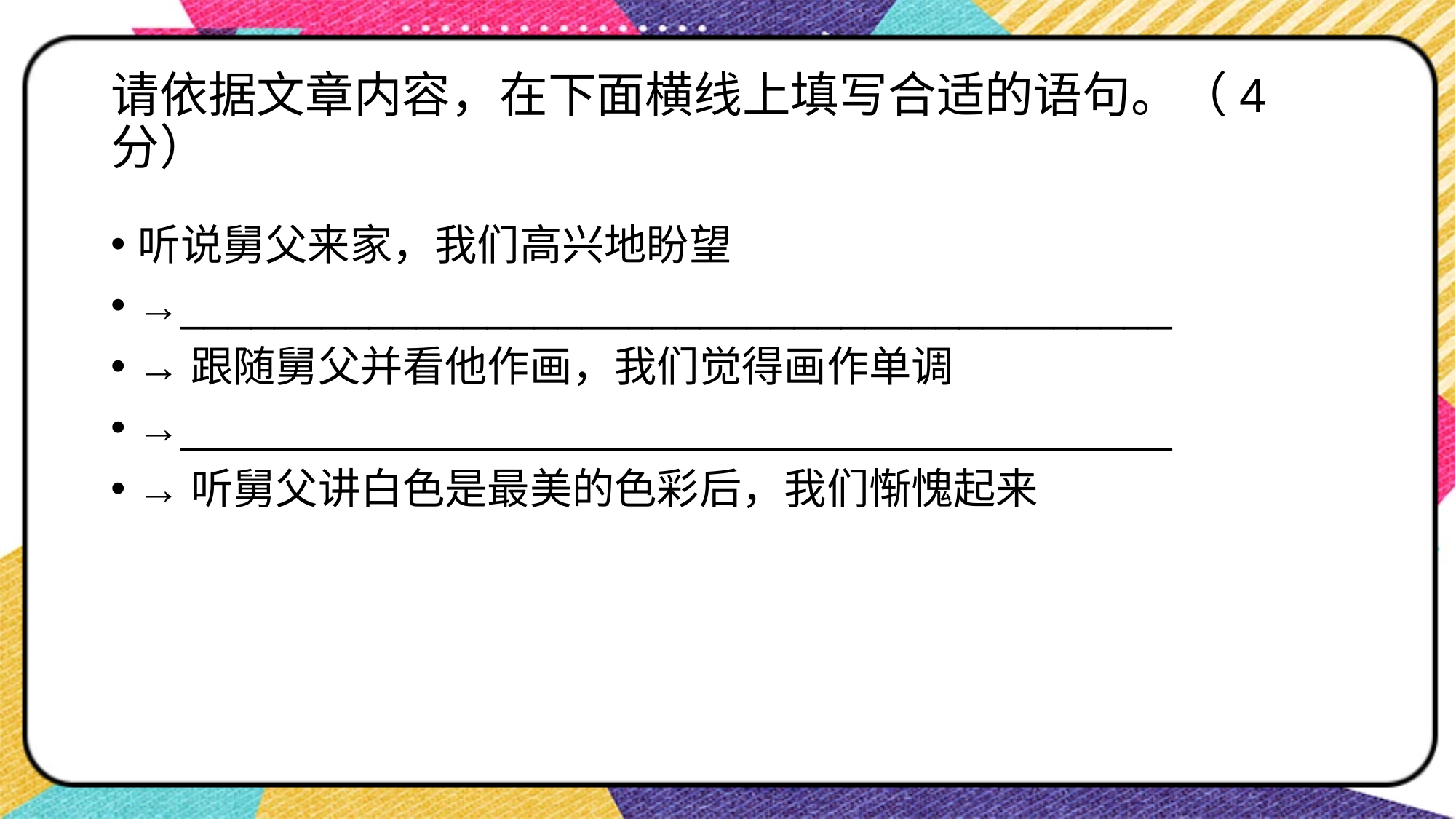

# 请依据文章内容，在下面横线上填写合适的语句。（4分）
听说舅父来家，我们高兴地盼望
→__________________________________________
→跟随舅父并看他作画，我们觉得画作单调
→__________________________________________
→听舅父讲白色是最美的色彩后，我们惭愧起来